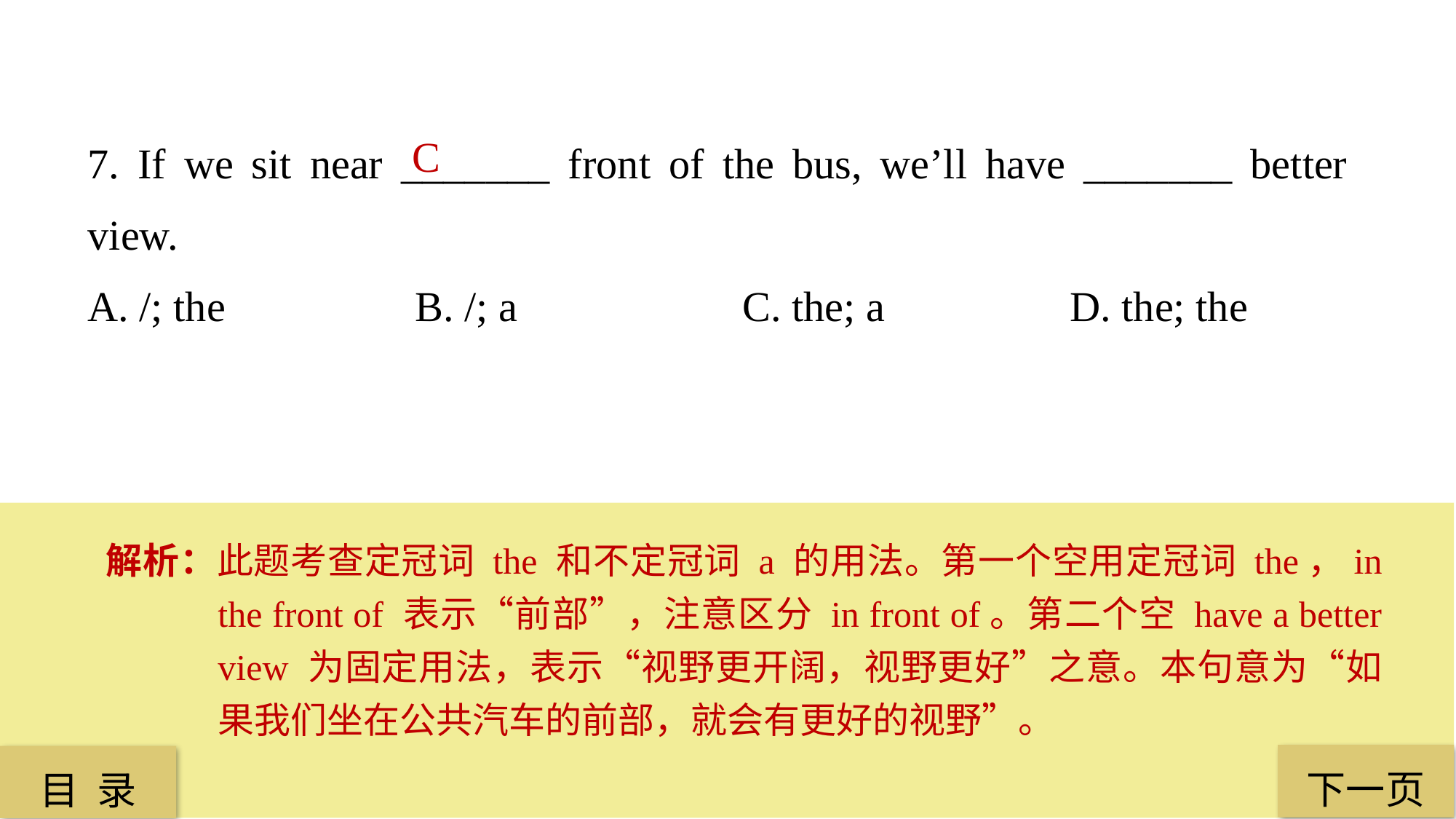

7. If we sit near _______ front of the bus, we’ll have _______ better view.
A. /; the 		B. /; a 		C. the; a 		D. the; the
C
解析：此题考查定冠词 the 和不定冠词 a 的用法。第一个空用定冠词 the，in the front of 表示“前部”，注意区分 in front of。第二个空 have a better view 为固定用法，表示“视野更开阔，视野更好”之意。本句意为“如果我们坐在公共汽车的前部，就会有更好的视野”。